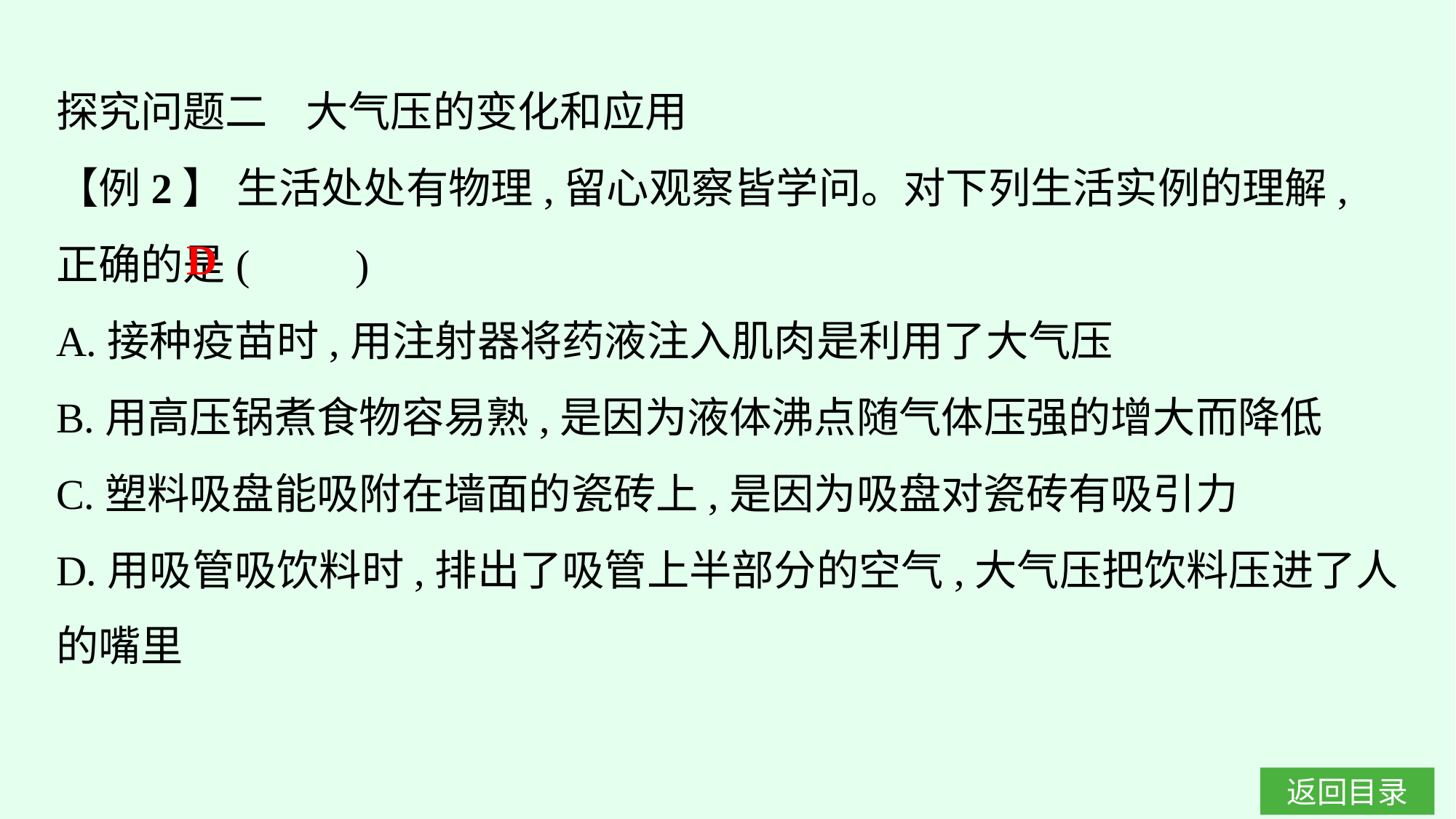

探究问题二    大气压的变化和应用
【例2】 生活处处有物理,留心观察皆学问。对下列生活实例的理解,正确的是(　　)
A.接种疫苗时,用注射器将药液注入肌肉是利用了大气压
B.用高压锅煮食物容易熟,是因为液体沸点随气体压强的增大而降低
C.塑料吸盘能吸附在墙面的瓷砖上,是因为吸盘对瓷砖有吸引力
D.用吸管吸饮料时,排出了吸管上半部分的空气,大气压把饮料压进了人的嘴里
D